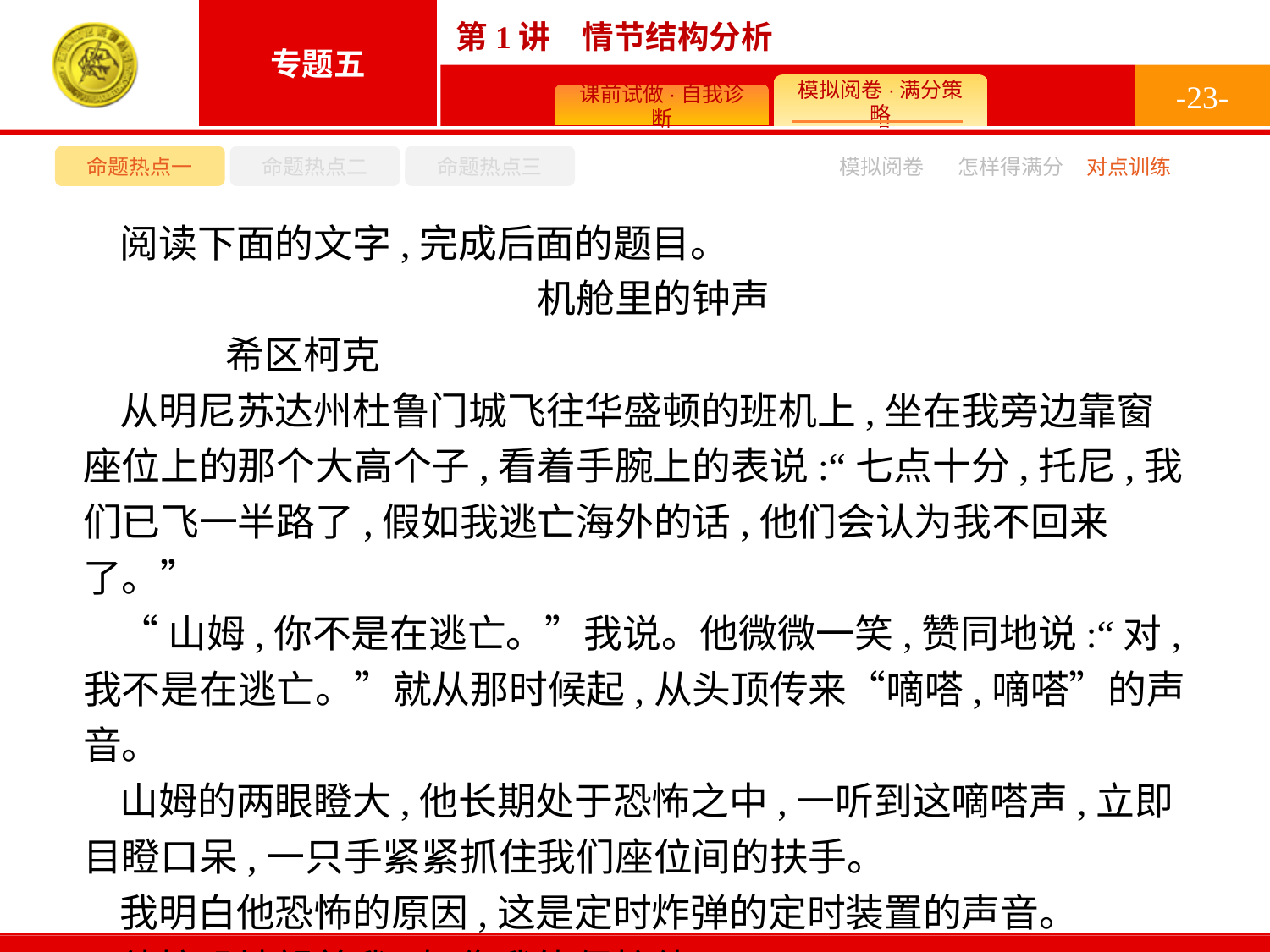

-23-
命题热点一
命题热点二
命题热点三
模拟阅卷
怎样得满分
对点训练
阅读下面的文字,完成后面的题目。
机舱里的钟声
	希区柯克
从明尼苏达州杜鲁门城飞往华盛顿的班机上,坐在我旁边靠窗座位上的那个大高个子,看着手腕上的表说:“七点十分,托尼,我们已飞一半路了,假如我逃亡海外的话,他们会认为我不回来了。”
“山姆,你不是在逃亡。”我说。他微微一笑,赞同地说:“对,我不是在逃亡。”就从那时候起,从头顶传来“嘀嗒,嘀嗒”的声音。
山姆的两眼瞪大,他长期处于恐怖之中,一听到这嘀嗒声,立即目瞪口呆,一只手紧紧抓住我们座位间的扶手。
我明白他恐怖的原因,这是定时炸弹的定时装置的声音。
他惊恐地望着我,好像我能保护他。